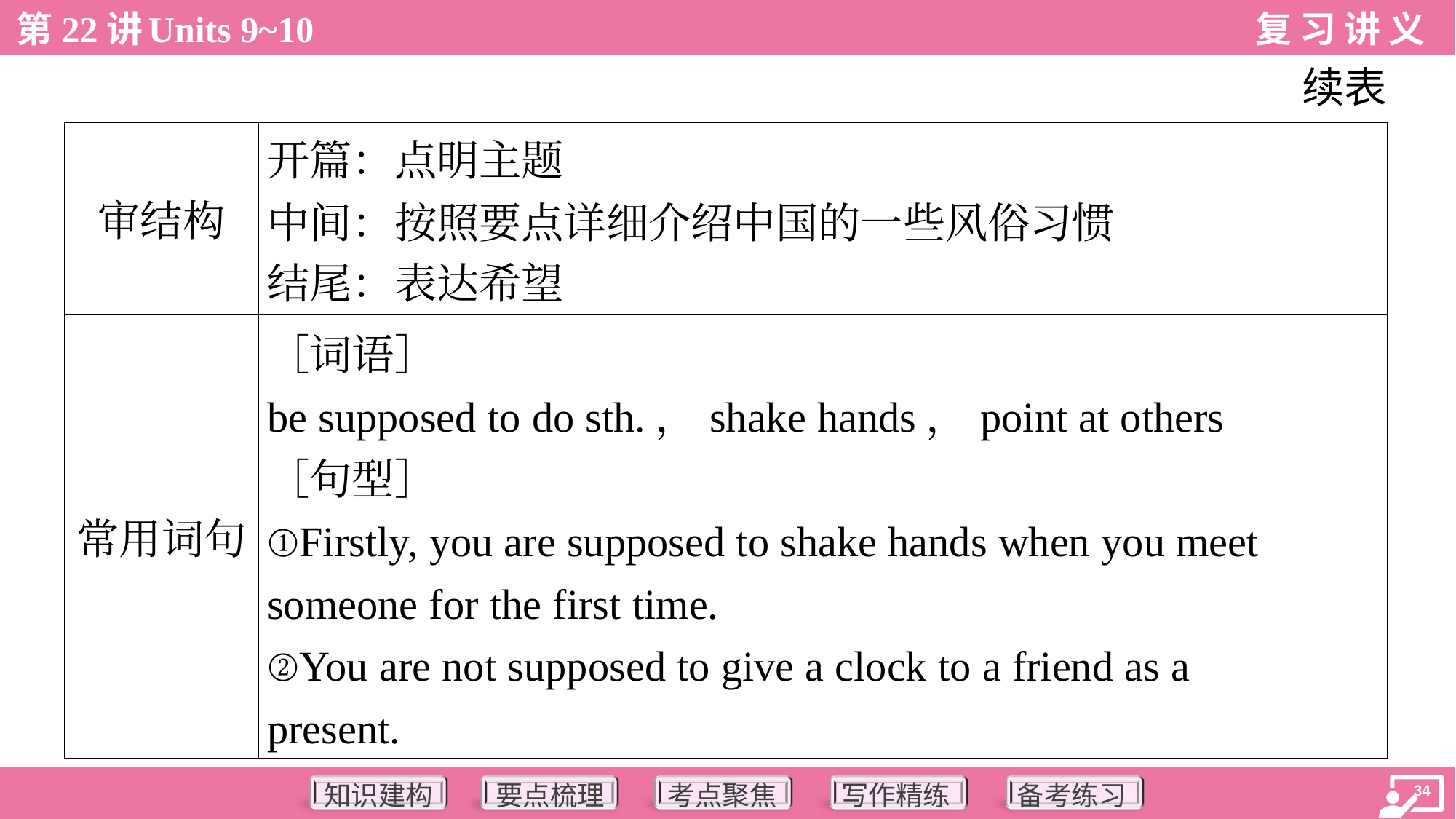

续表
| 审结构 | 开篇：点明主题 中间：按照要点详细介绍中国的一些风俗习惯 结尾：表达希望 |
| --- | --- |
| 常用词句 | ［词语］ be supposed to do sth.，shake hands，point at others ［句型］ ①Firstly, you are supposed to shake hands when you meet someone for the first time. ②You are not supposed to give a clock to a friend as a present. |